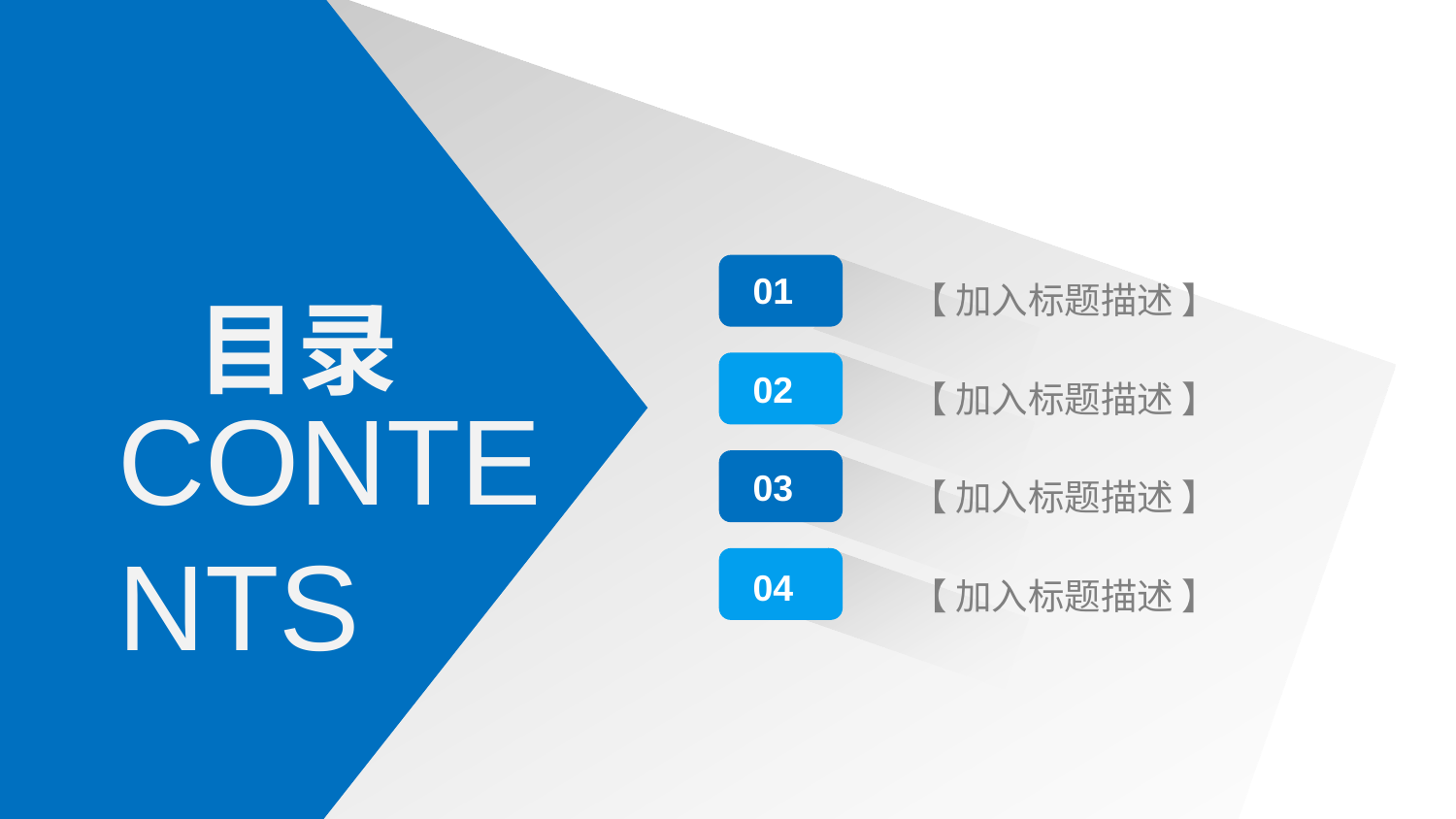

01
【 加入标题描述 】

目录

02
【 加入标题描述 】

CONTENTS

03
【 加入标题描述 】

04
【 加入标题描述 】